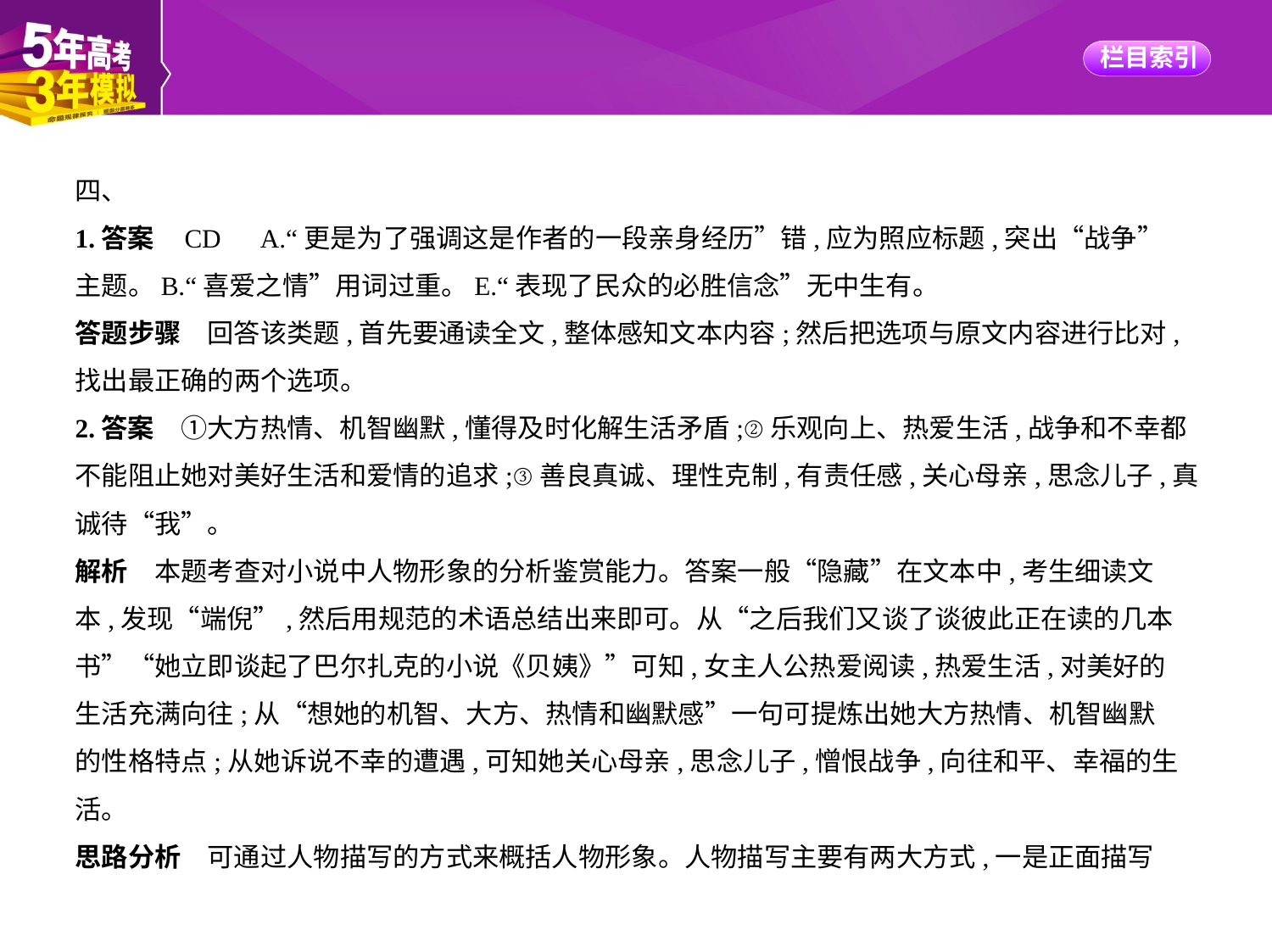

四、
1.答案    CD　A.“更是为了强调这是作者的一段亲身经历”错,应为照应标题,突出“战争”
主题。B.“喜爱之情”用词过重。E.“表现了民众的必胜信念”无中生有。
答题步骤　回答该类题,首先要通读全文,整体感知文本内容;然后把选项与原文内容进行比对,
找出最正确的两个选项。
2.答案　①大方热情、机智幽默,懂得及时化解生活矛盾;②乐观向上、热爱生活,战争和不幸都
不能阻止她对美好生活和爱情的追求;③善良真诚、理性克制,有责任感,关心母亲,思念儿子,真
诚待“我”。
解析　本题考查对小说中人物形象的分析鉴赏能力。答案一般“隐藏”在文本中,考生细读文
本,发现“端倪”,然后用规范的术语总结出来即可。从“之后我们又谈了谈彼此正在读的几本
书”“她立即谈起了巴尔扎克的小说《贝姨》”可知,女主人公热爱阅读,热爱生活,对美好的
生活充满向往;从“想她的机智、大方、热情和幽默感”一句可提炼出她大方热情、机智幽默
的性格特点;从她诉说不幸的遭遇,可知她关心母亲,思念儿子,憎恨战争,向往和平、幸福的生活。
思路分析　可通过人物描写的方式来概括人物形象。人物描写主要有两大方式,一是正面描写